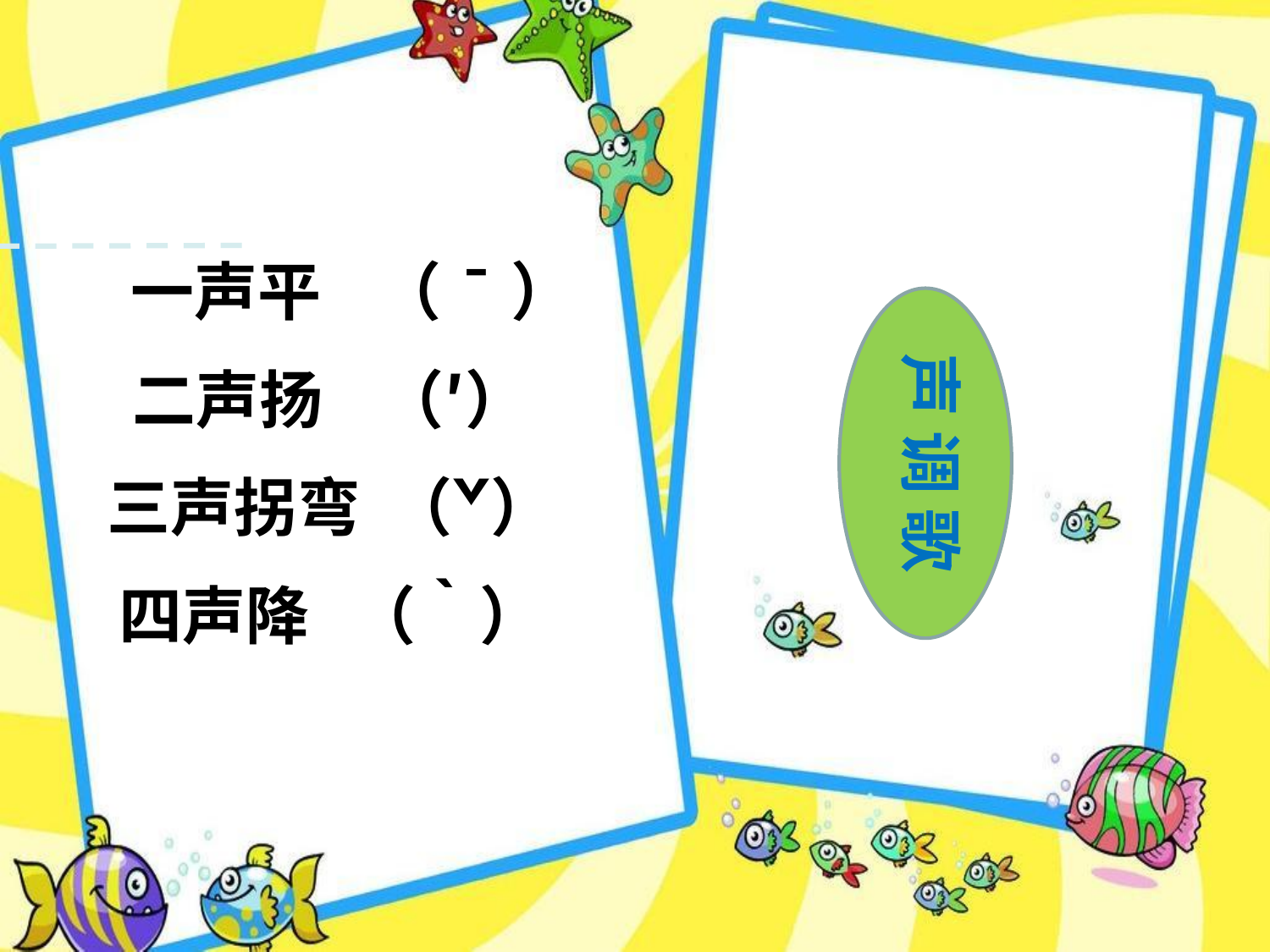

声 调 歌
      一声平    （ˉ）
   二声扬    （′）
   三声拐弯  （ˇ）
   四声降   （‵）